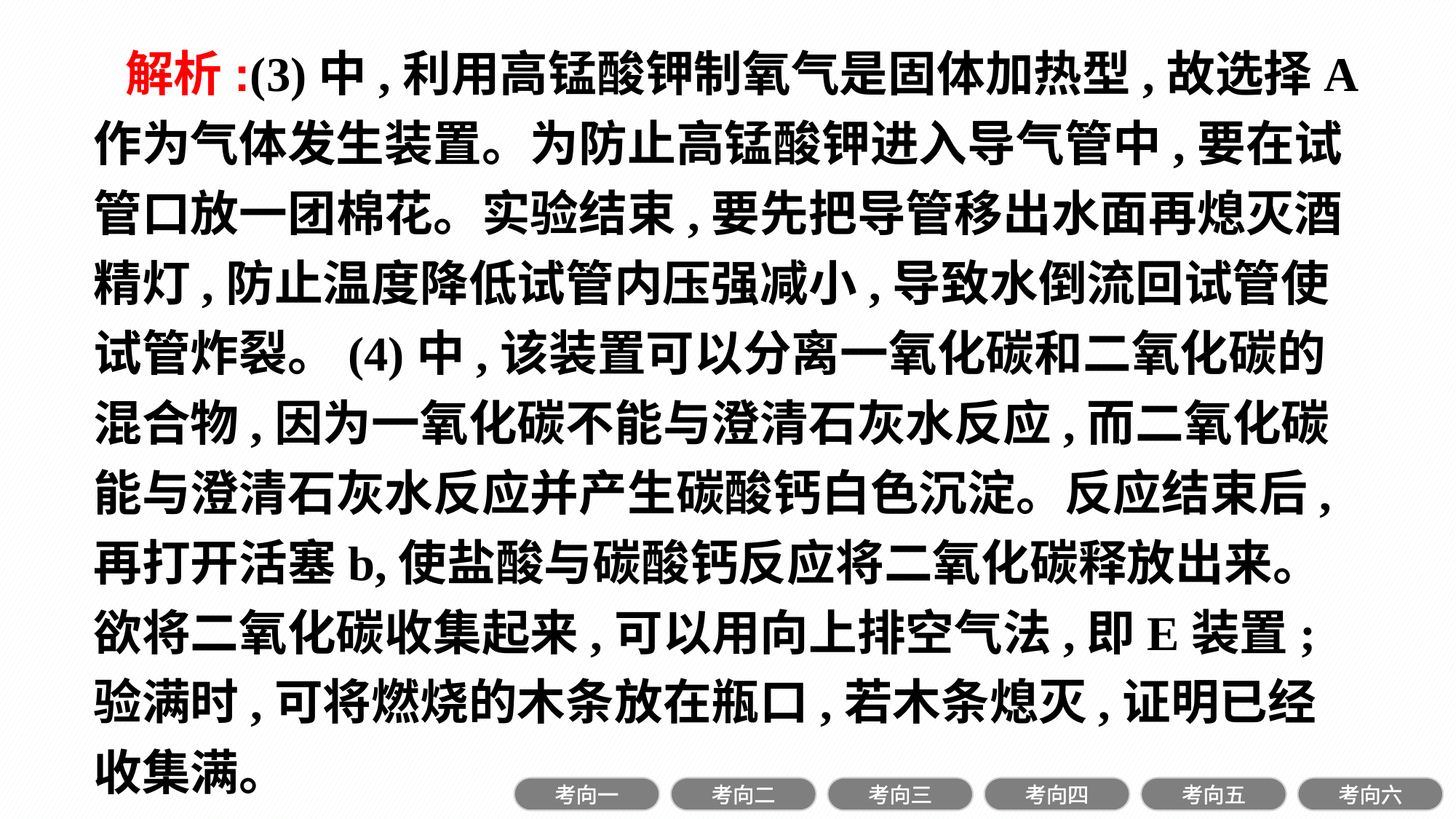

解析:(3)中,利用高锰酸钾制氧气是固体加热型,故选择A作为气体发生装置。为防止高锰酸钾进入导气管中,要在试管口放一团棉花。实验结束,要先把导管移出水面再熄灭酒精灯,防止温度降低试管内压强减小,导致水倒流回试管使试管炸裂。(4)中,该装置可以分离一氧化碳和二氧化碳的混合物,因为一氧化碳不能与澄清石灰水反应,而二氧化碳能与澄清石灰水反应并产生碳酸钙白色沉淀。反应结束后,再打开活塞b,使盐酸与碳酸钙反应将二氧化碳释放出来。欲将二氧化碳收集起来,可以用向上排空气法,即E装置;验满时,可将燃烧的木条放在瓶口,若木条熄灭,证明已经收集满。